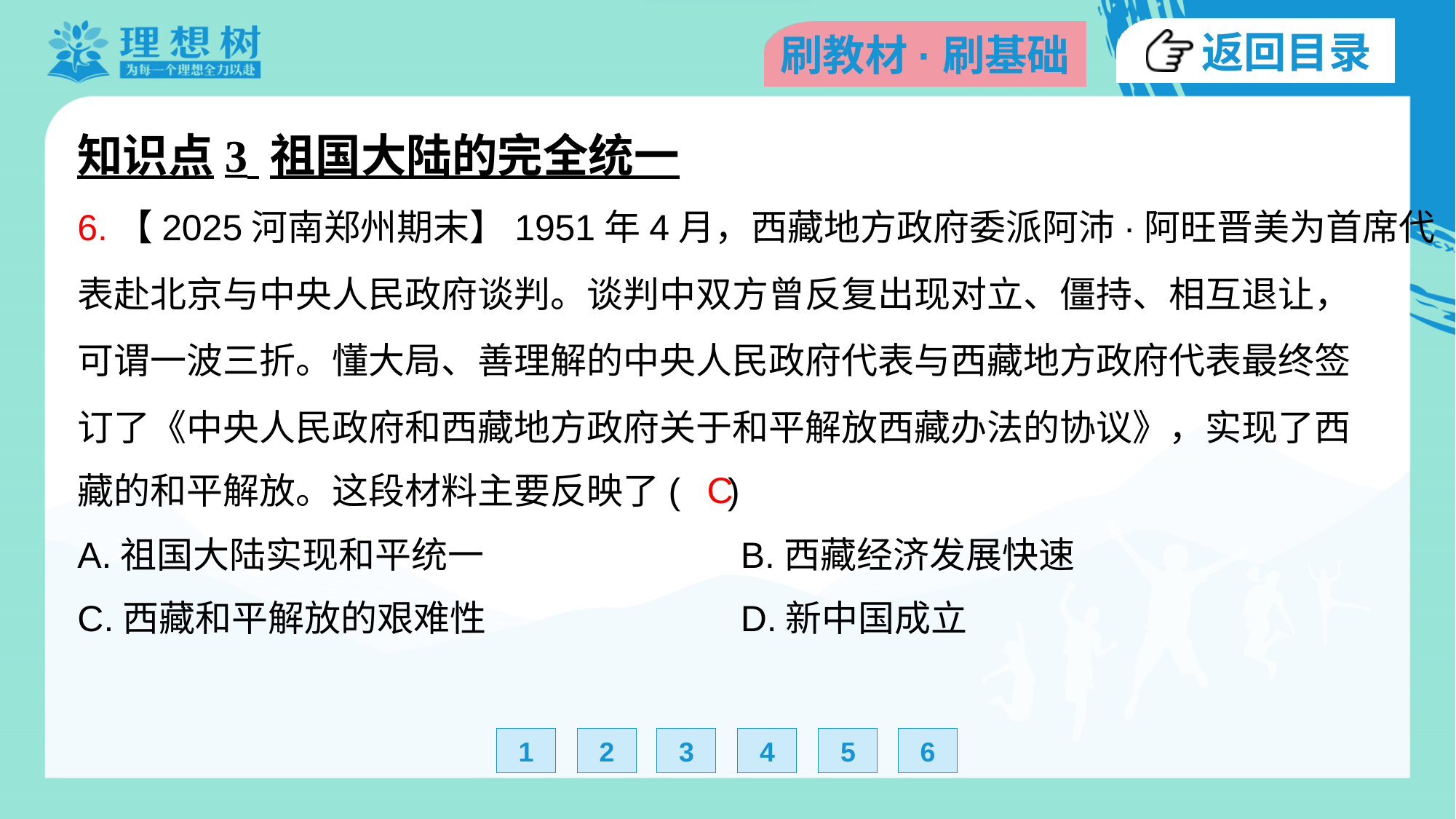

知识点3 祖国大陆的完全统一
6.【2025河南郑州期末】1951年4月，西藏地方政府委派阿沛·阿旺晋美为首席代
表赴北京与中央人民政府谈判。谈判中双方曾反复出现对立、僵持、相互退让，
可谓一波三折。懂大局、善理解的中央人民政府代表与西藏地方政府代表最终签
订了《中央人民政府和西藏地方政府关于和平解放西藏办法的协议》，实现了西
藏的和平解放。这段材料主要反映了(     )
C
A.祖国大陆实现和平统一	B.西藏经济发展快速
C.西藏和平解放的艰难性	D.新中国成立